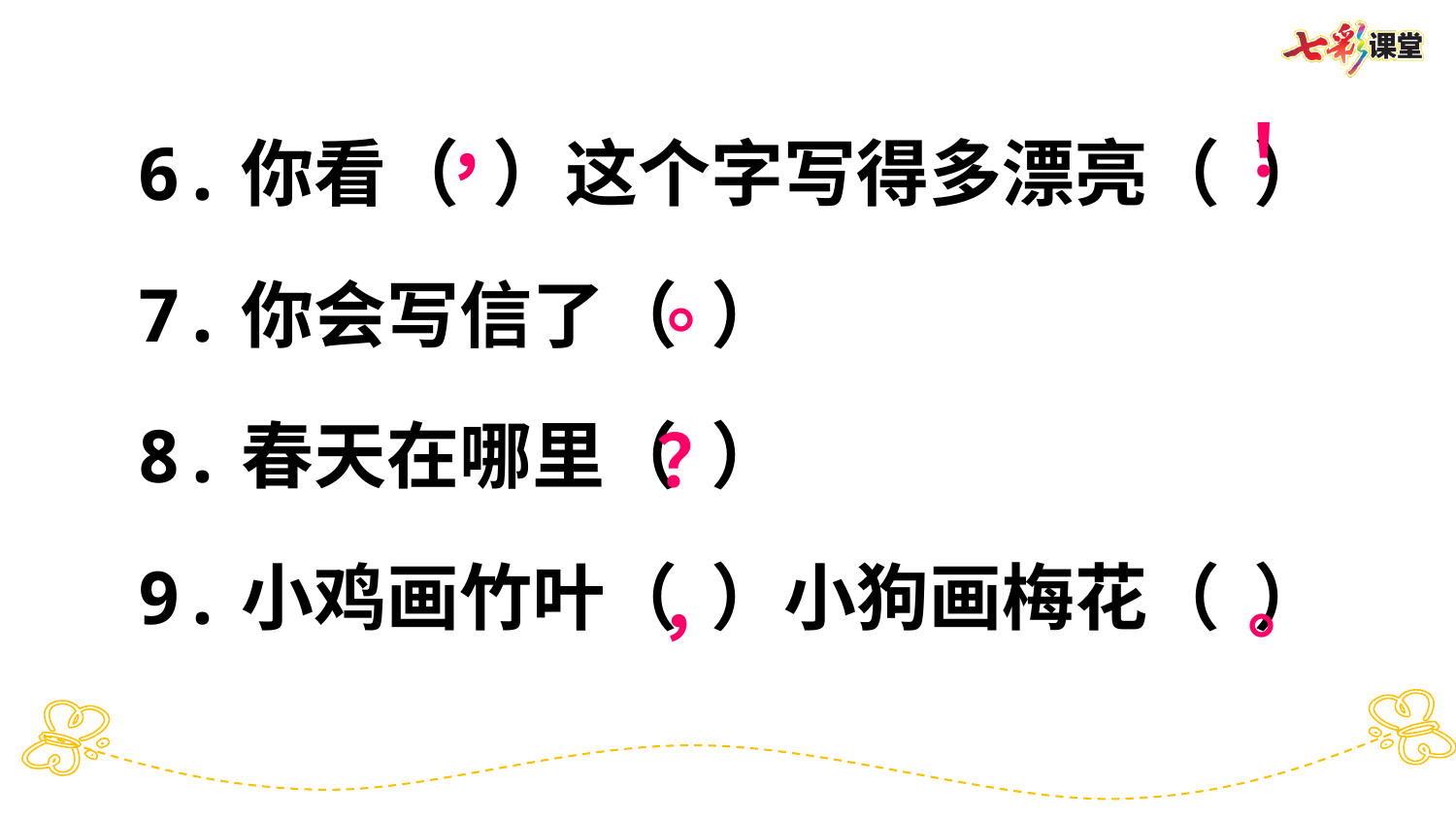

，
！
6.你看（  ）这个字写得多漂亮（  ）
7.你会写信了（  ）
8.春天在哪里（  ）
9.小鸡画竹叶（  ）小狗画梅花（  ）
。
？
，
。